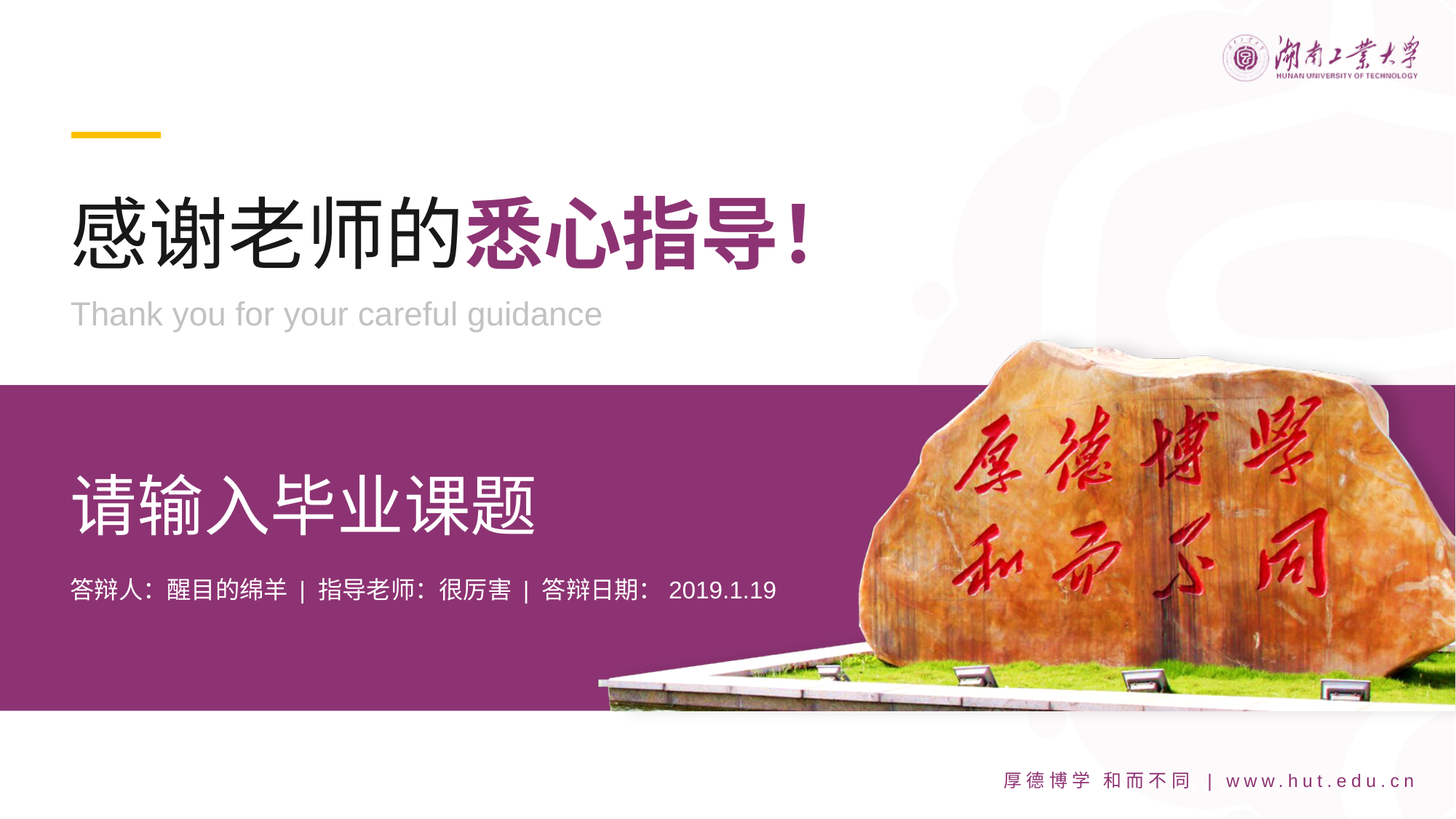

感谢老师的悉心指导！
Thank you for your careful guidance
请输入毕业课题
答辩人：醒目的绵羊 | 指导老师：很厉害 | 答辩日期：2019.1.19